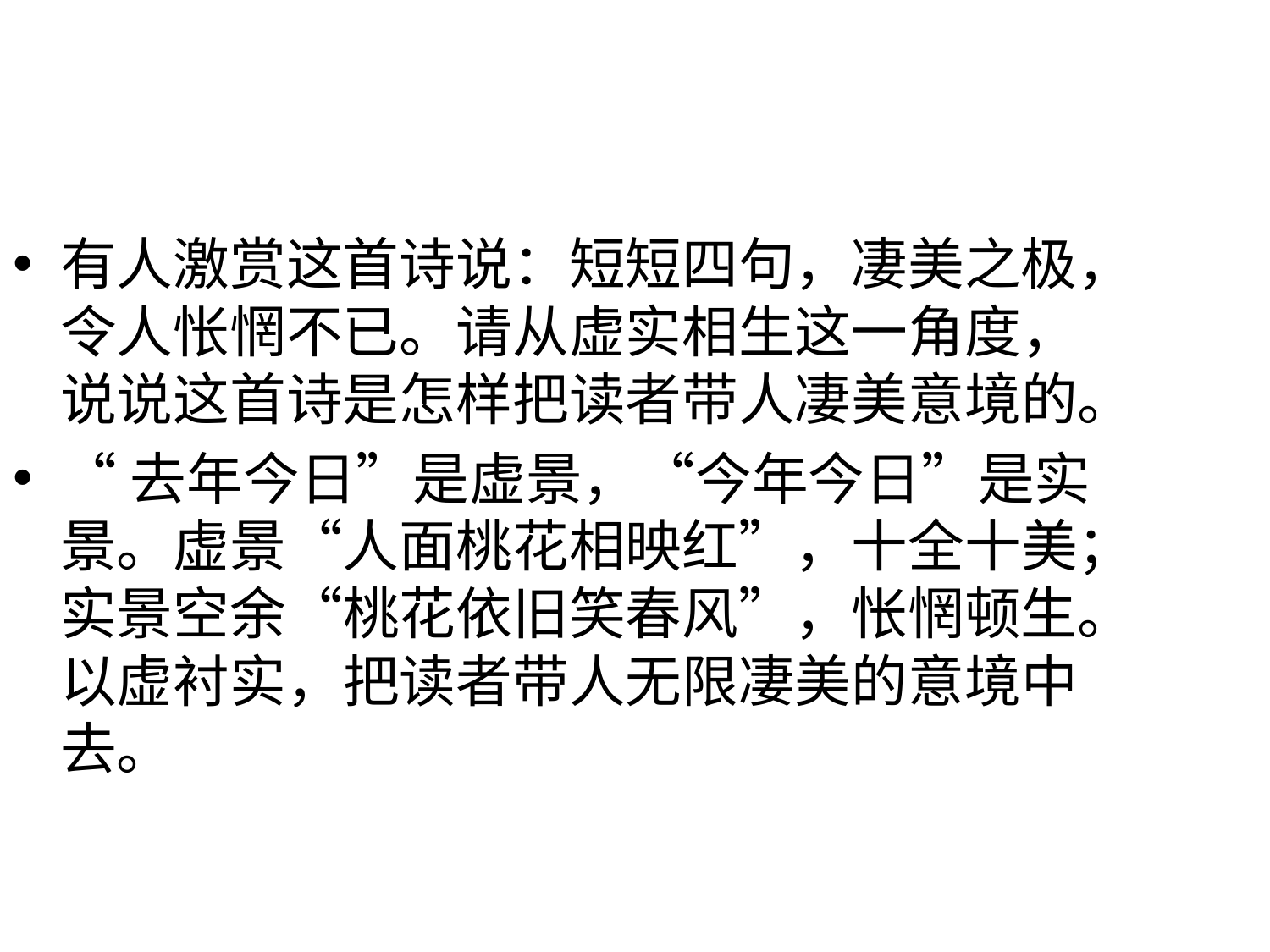

有人激赏这首诗说：短短四句，凄美之极，令人怅惘不已。请从虚实相生这一角度，说说这首诗是怎样把读者带人凄美意境的。
“去年今日”是虚景，“今年今日”是实景。虚景“人面桃花相映红”，十全十美；实景空余“桃花依旧笑春风”，怅惘顿生。以虚衬实，把读者带人无限凄美的意境中去。